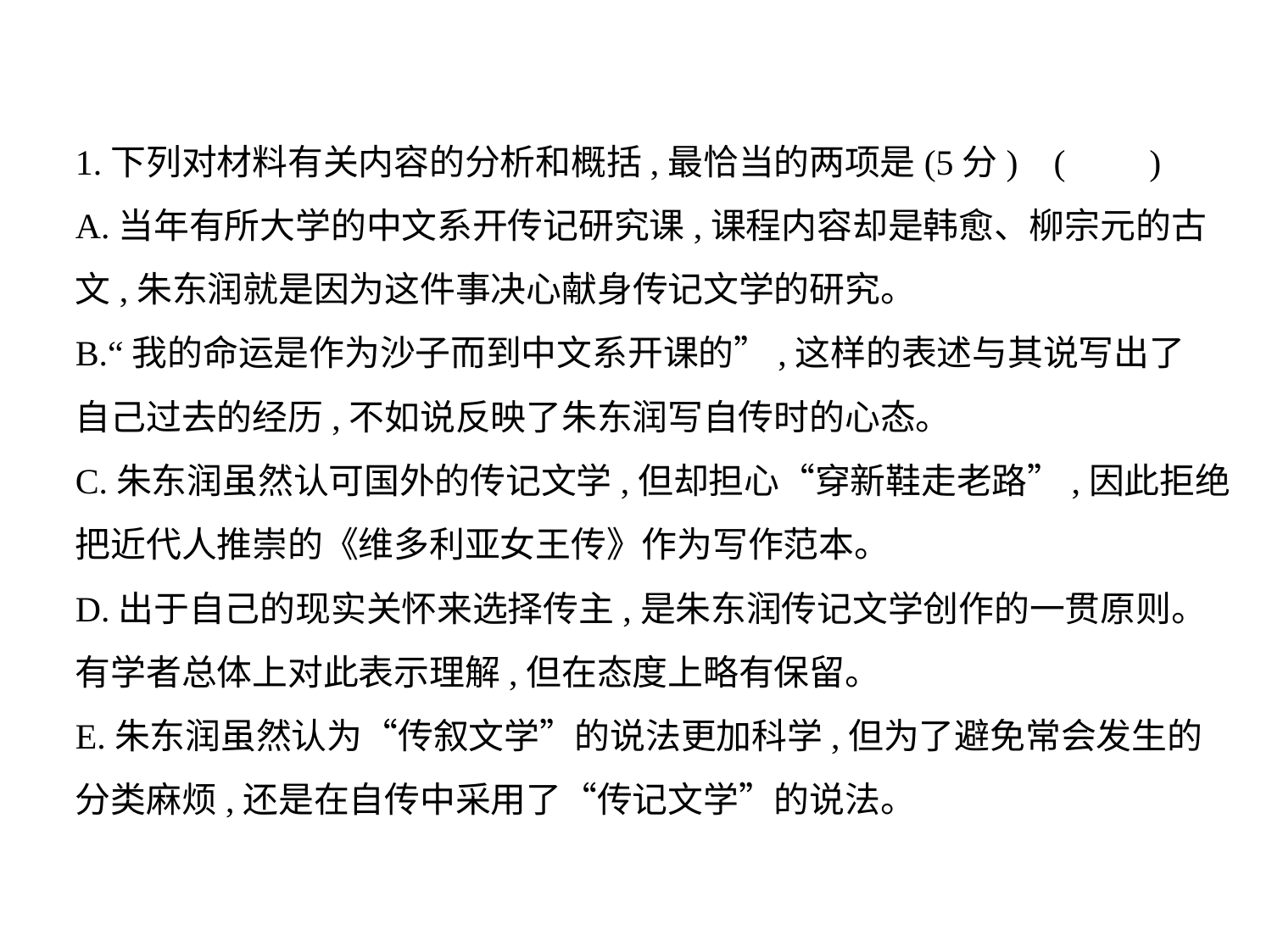

1.下列对材料有关内容的分析和概括,最恰当的两项是(5分) (　    )
A.当年有所大学的中文系开传记研究课,课程内容却是韩愈、柳宗元的古
文,朱东润就是因为这件事决心献身传记文学的研究。
B.“我的命运是作为沙子而到中文系开课的”,这样的表述与其说写出了
自己过去的经历,不如说反映了朱东润写自传时的心态。
C.朱东润虽然认可国外的传记文学,但却担心“穿新鞋走老路”,因此拒绝
把近代人推崇的《维多利亚女王传》作为写作范本。
D.出于自己的现实关怀来选择传主,是朱东润传记文学创作的一贯原则。
有学者总体上对此表示理解,但在态度上略有保留。
E.朱东润虽然认为“传叙文学”的说法更加科学,但为了避免常会发生的
分类麻烦,还是在自传中采用了“传记文学”的说法。